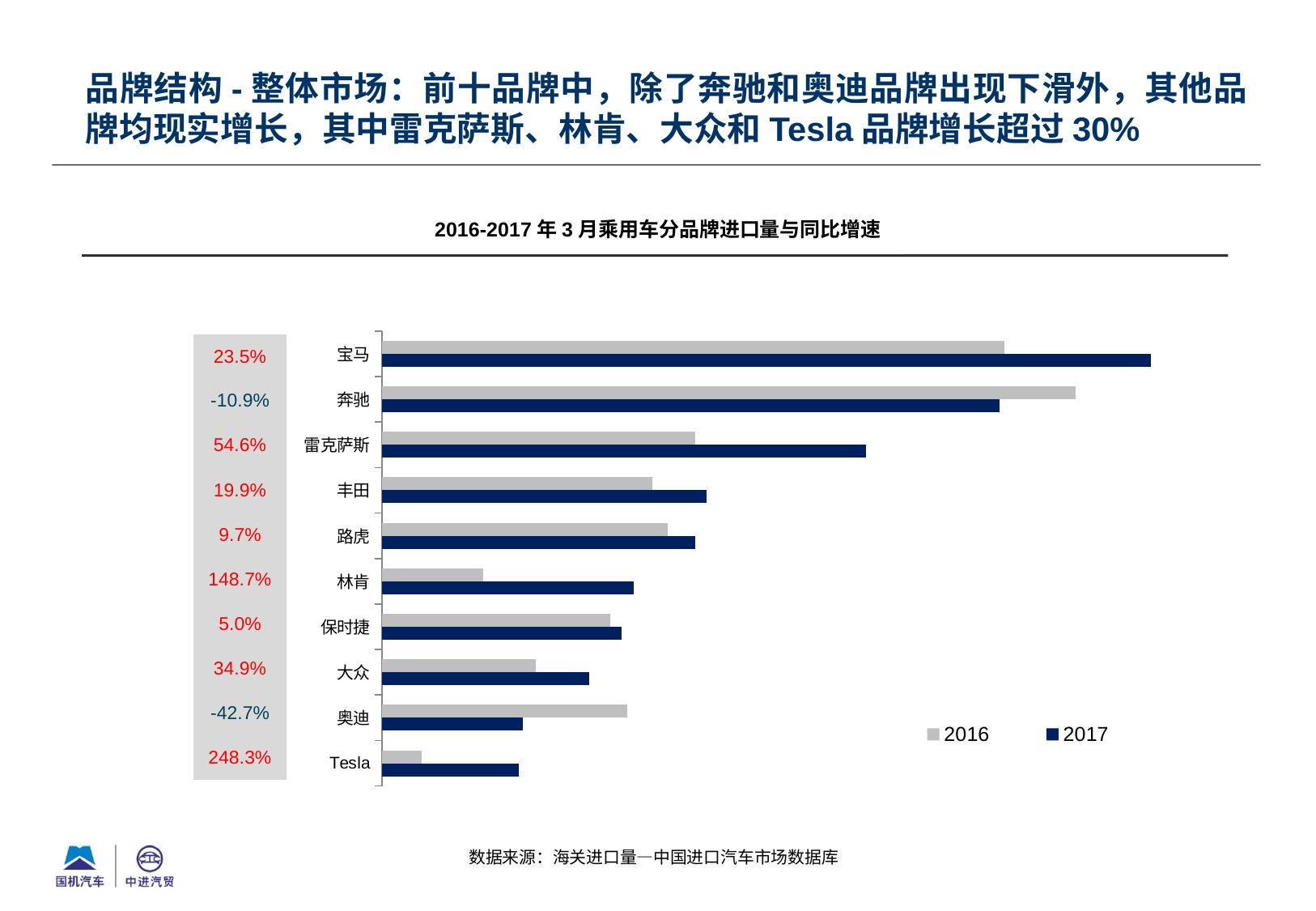

品牌结构-整体市场：前十品牌中，除了奔驰和奥迪品牌出现下滑外，其他品牌均现实增长，其中雷克萨斯、林肯、大众和Tesla品牌增长超过30%
2016-2017年3月乘用车分品牌进口量与同比增速

### Chart

| Category | 2017 | 2016 |
|---|---|---|
| Tesla | 3124.0 | 897.0 |
| 奥迪 | 3207.0 | 5592.0 |
| 大众 | 4719.0 | 3499.0 |
| 保时捷 | 5460.0 | 5198.0 |
| 林肯 | 5736.0 | 2306.0 |
| 路虎 | 7137.0 | 6508.0 |
| 丰田 | 7396.0 | 6171.0 |
| 雷克萨斯 | 11041.0 | 7141.0 |
| 奔驰 | 14083.0 | 15801.0 |
| 宝马 | 17524.0 | 14189.0 |
| 23.5% |
| --- |
| -10.9% |
| 54.6% |
| 19.9% |
| 9.7% |
| 148.7% |
| 5.0% |
| 34.9% |
| -42.7% |
| 248.3% |
数据来源：海关进口量—中国进口汽车市场数据库